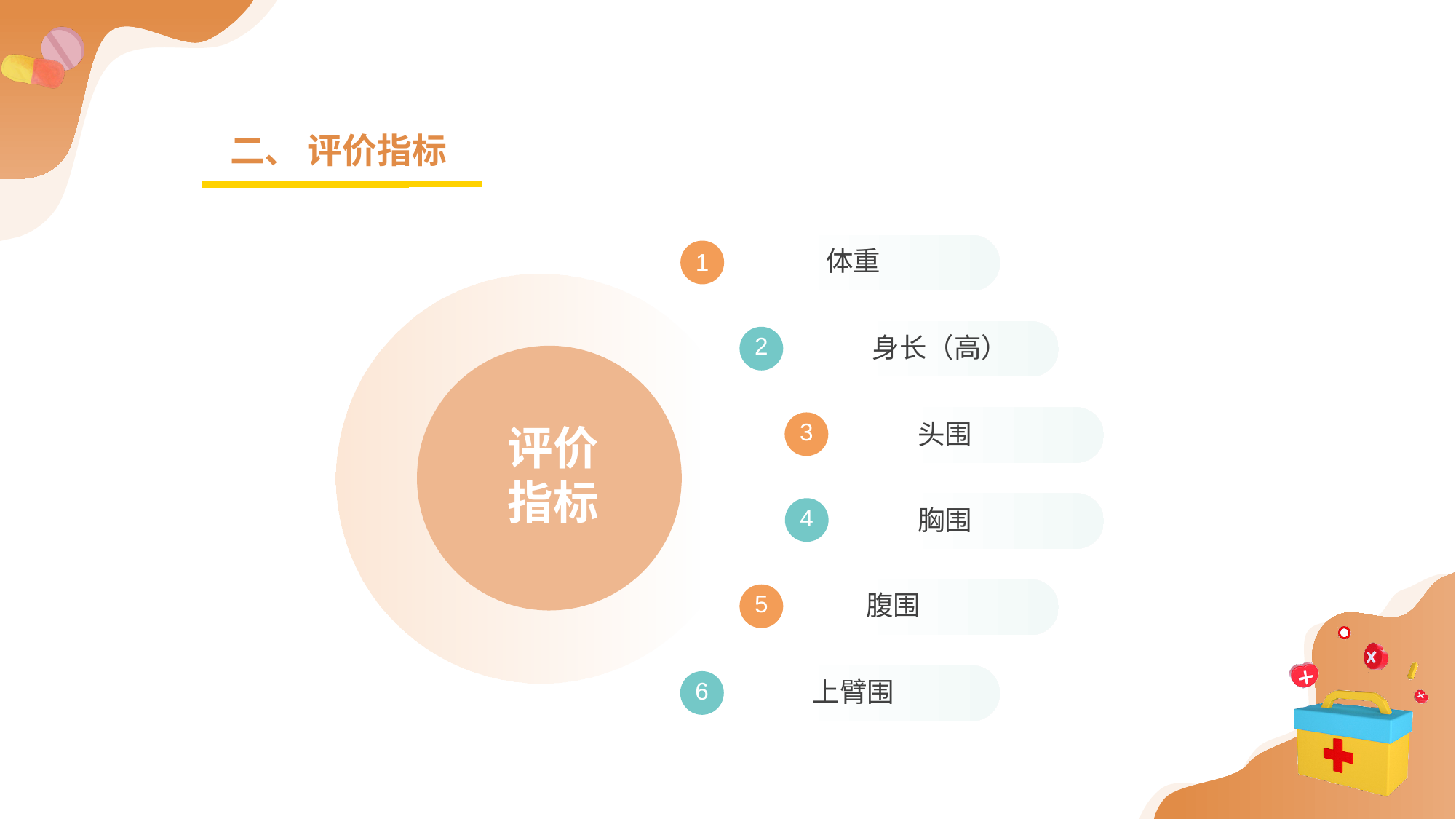

二、 评价指标

体重

1

身长（高）

2

头围

3
评价
指标

胸围

4

腹围

5

上臂围

6